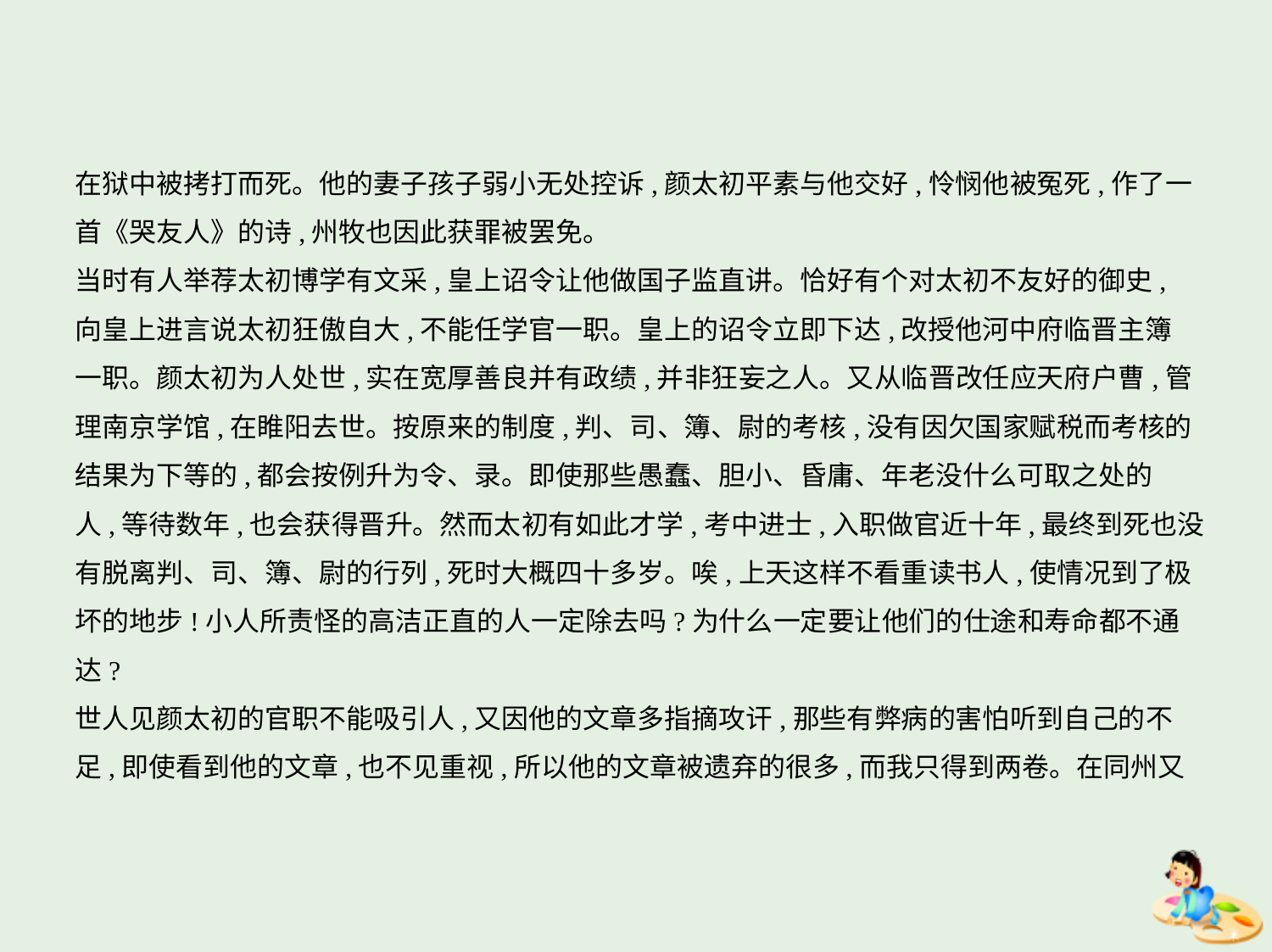

在狱中被拷打而死。他的妻子孩子弱小无处控诉,颜太初平素与他交好,怜悯他被冤死,作了一
首《哭友人》的诗,州牧也因此获罪被罢免。
当时有人举荐太初博学有文采,皇上诏令让他做国子监直讲。恰好有个对太初不友好的御史,
向皇上进言说太初狂傲自大,不能任学官一职。皇上的诏令立即下达,改授他河中府临晋主簿
一职。颜太初为人处世,实在宽厚善良并有政绩,并非狂妄之人。又从临晋改任应天府户曹,管
理南京学馆,在睢阳去世。按原来的制度,判、司、簿、尉的考核,没有因欠国家赋税而考核的
结果为下等的,都会按例升为令、录。即使那些愚蠢、胆小、昏庸、年老没什么可取之处的
人,等待数年,也会获得晋升。然而太初有如此才学,考中进士,入职做官近十年,最终到死也没
有脱离判、司、簿、尉的行列,死时大概四十多岁。唉,上天这样不看重读书人,使情况到了极
坏的地步!小人所责怪的高洁正直的人一定除去吗?为什么一定要让他们的仕途和寿命都不通
达?
世人见颜太初的官职不能吸引人,又因他的文章多指摘攻讦,那些有弊病的害怕听到自己的不
足,即使看到他的文章,也不见重视,所以他的文章被遗弃的很多,而我只得到两卷。在同州又